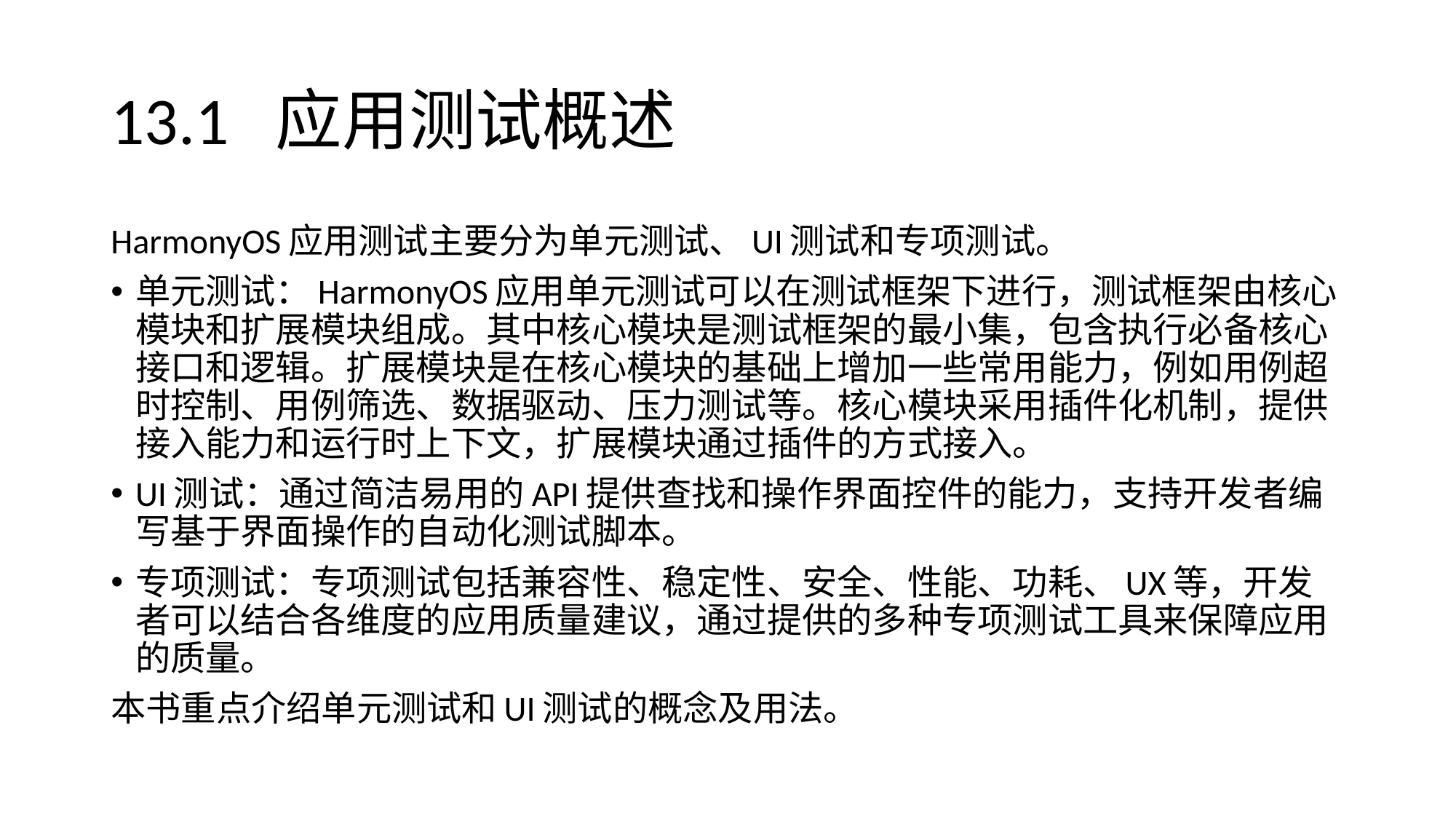

# 13.1  应用测试概述
HarmonyOS应用测试主要分为单元测试、UI测试和专项测试。
单元测试：HarmonyOS应用单元测试可以在测试框架下进行，测试框架由核心模块和扩展模块组成。其中核心模块是测试框架的最小集，包含执行必备核心接口和逻辑。扩展模块是在核心模块的基础上增加一些常用能力，例如用例超时控制、用例筛选、数据驱动、压力测试等。核心模块采用插件化机制，提供接入能力和运行时上下文，扩展模块通过插件的方式接入。
UI测试：通过简洁易用的API提供查找和操作界面控件的能力，支持开发者编写基于界面操作的自动化测试脚本。
专项测试：专项测试包括兼容性、稳定性、安全、性能、功耗、UX等，开发者可以结合各维度的应用质量建议，通过提供的多种专项测试工具来保障应用的质量。
本书重点介绍单元测试和UI测试的概念及用法。